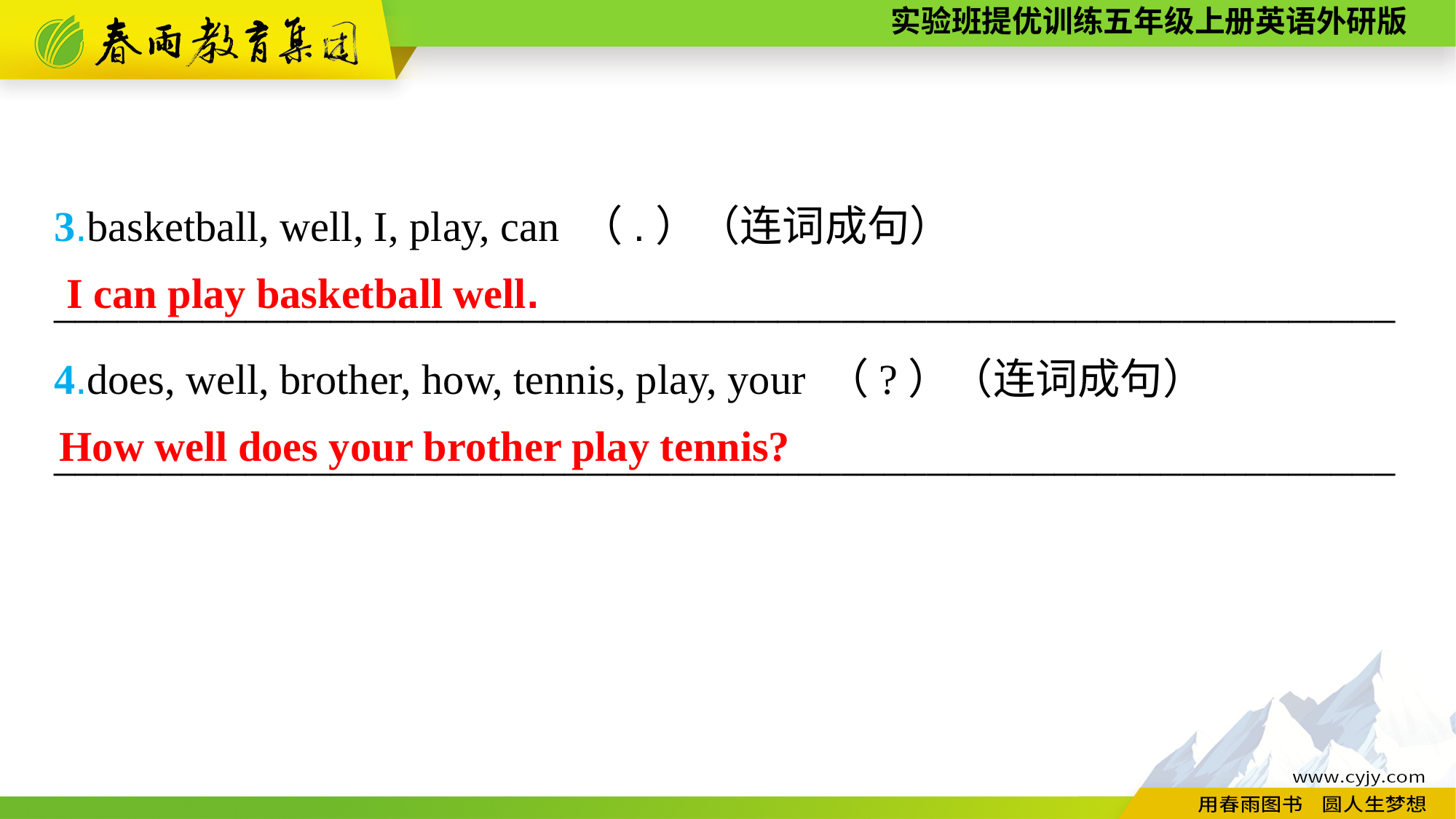

3.basketball, well, I, play, can （.）（连词成句）
_______________________________________________________________
4.does, well, brother, how, tennis, play, your （?）（连词成句）
_______________________________________________________________
I can play basketball well.
How well does your brother play tennis?